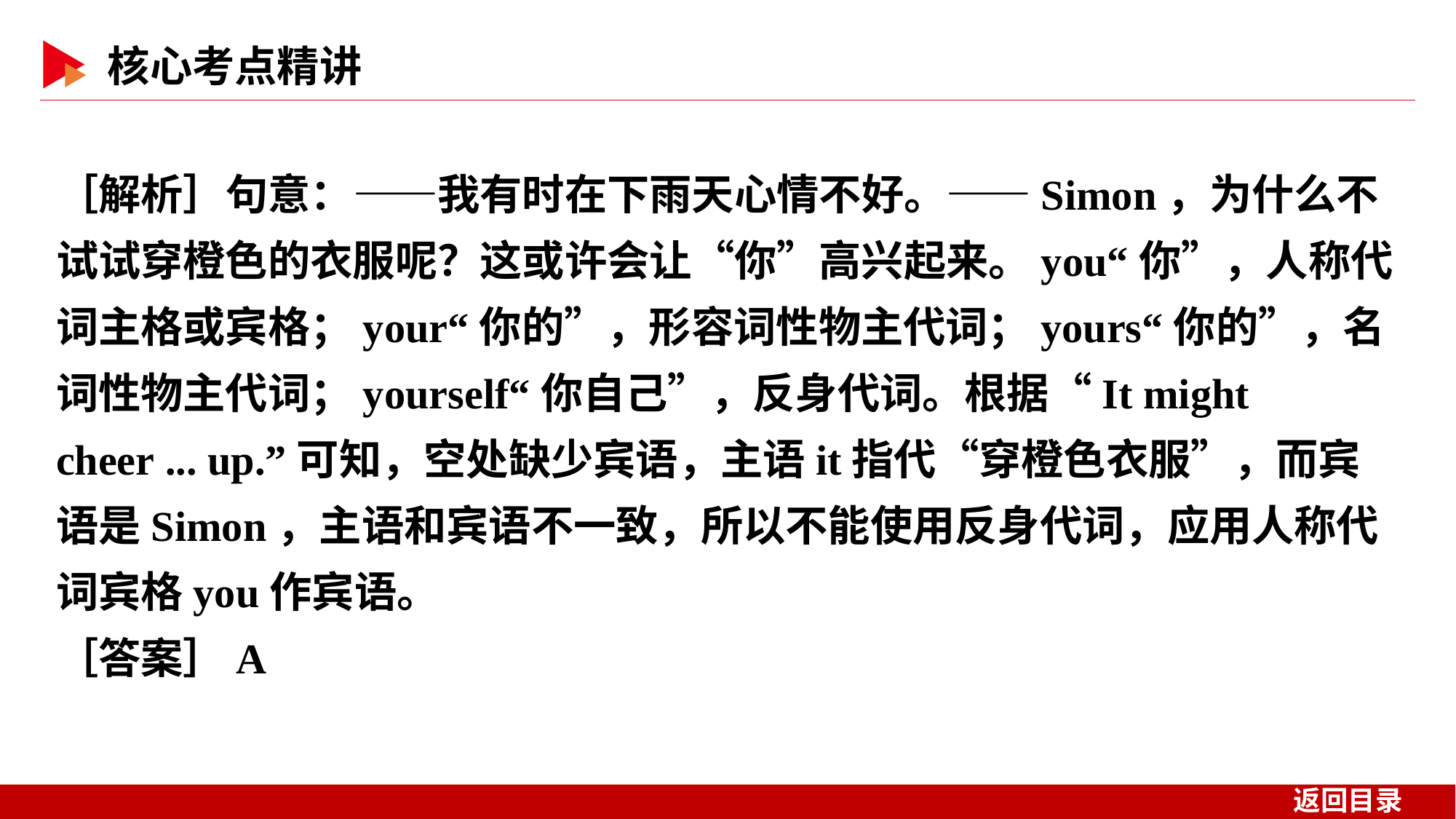

［解析］句意：——我有时在下雨天心情不好。——Simon，为什么不试试穿橙色的衣服呢？这或许会让“你”高兴起来。you“你”，人称代词主格或宾格；your“你的”，形容词性物主代词；yours“你的”，名词性物主代词；yourself“你自己”，反身代词。根据“It might cheer ... up.”可知，空处缺少宾语，主语it指代“穿橙色衣服”，而宾语是Simon，主语和宾语不一致，所以不能使用反身代词，应用人称代词宾格you作宾语。
［答案］A